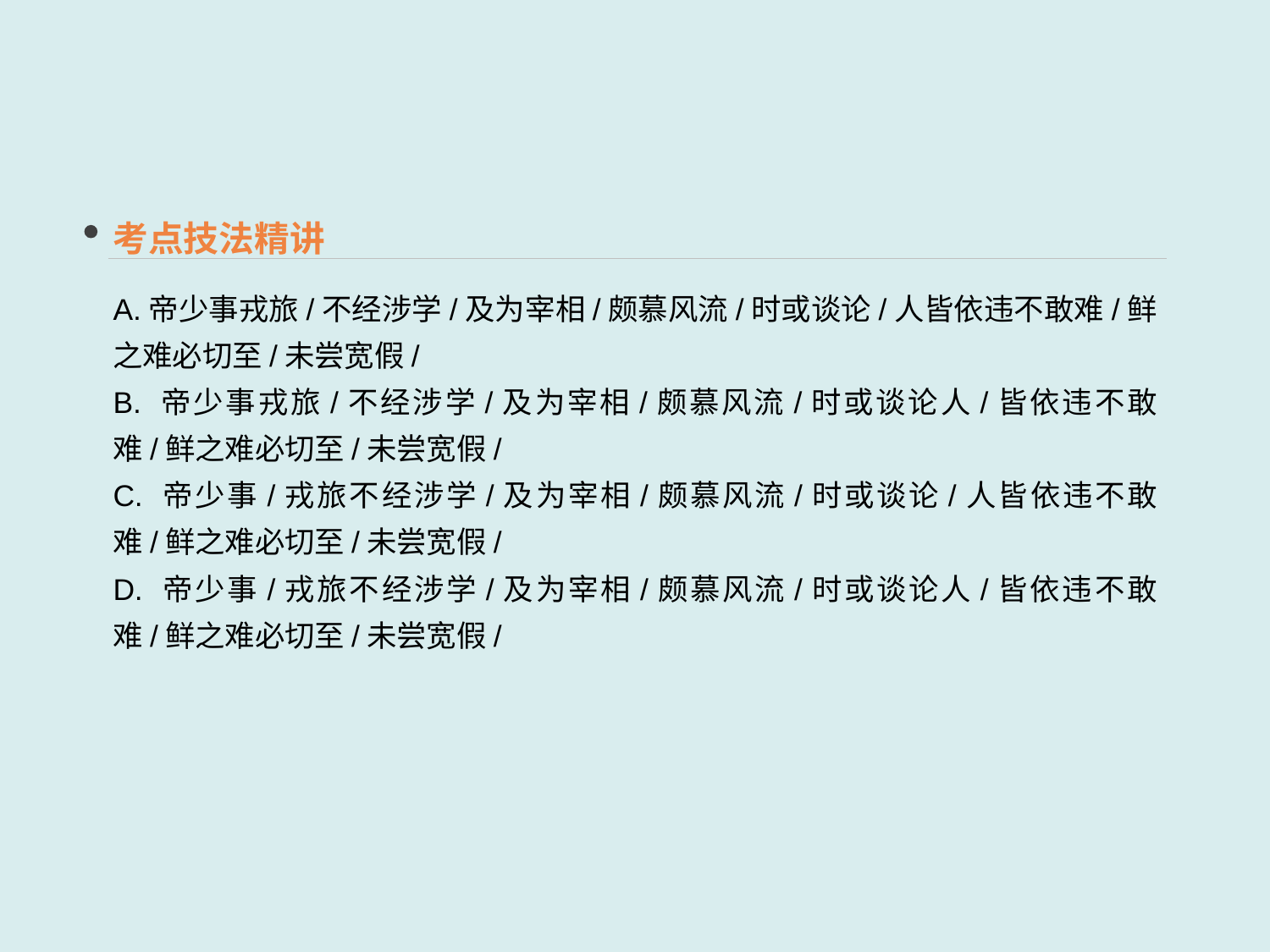

考点技法精讲

A.帝少事戎旅/不经涉学/及为宰相/颇慕风流/时或谈论/人皆依违不敢难/鲜之难必切至/未尝宽假/
B. 帝少事戎旅/不经涉学/及为宰相/颇慕风流/时或谈论人/皆依违不敢难/鲜之难必切至/未尝宽假/
C. 帝少事/戎旅不经涉学/及为宰相/颇慕风流/时或谈论/人皆依违不敢难/鲜之难必切至/未尝宽假/
D. 帝少事/戎旅不经涉学/及为宰相/颇慕风流/时或谈论人/皆依违不敢难/鲜之难必切至/未尝宽假/